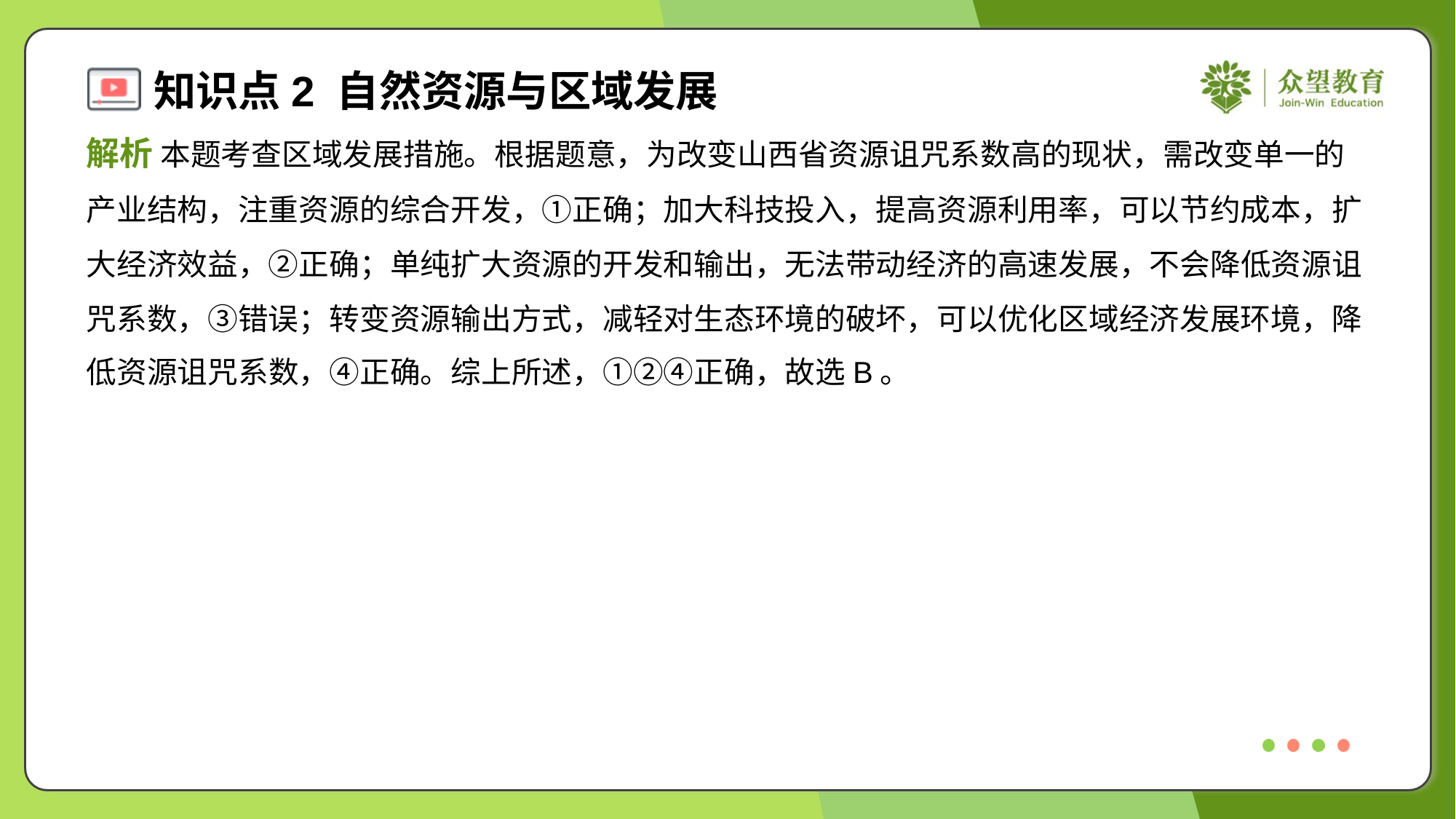

解析 本题考查区域发展措施。根据题意，为改变山西省资源诅咒系数高的现状，需改变单一的
产业结构，注重资源的综合开发，①正确；加大科技投入，提高资源利用率，可以节约成本，扩
大经济效益，②正确；单纯扩大资源的开发和输出，无法带动经济的高速发展，不会降低资源诅
咒系数，③错误；转变资源输出方式，减轻对生态环境的破坏，可以优化区域经济发展环境，降
低资源诅咒系数，④正确。综上所述，①②④正确，故选B。